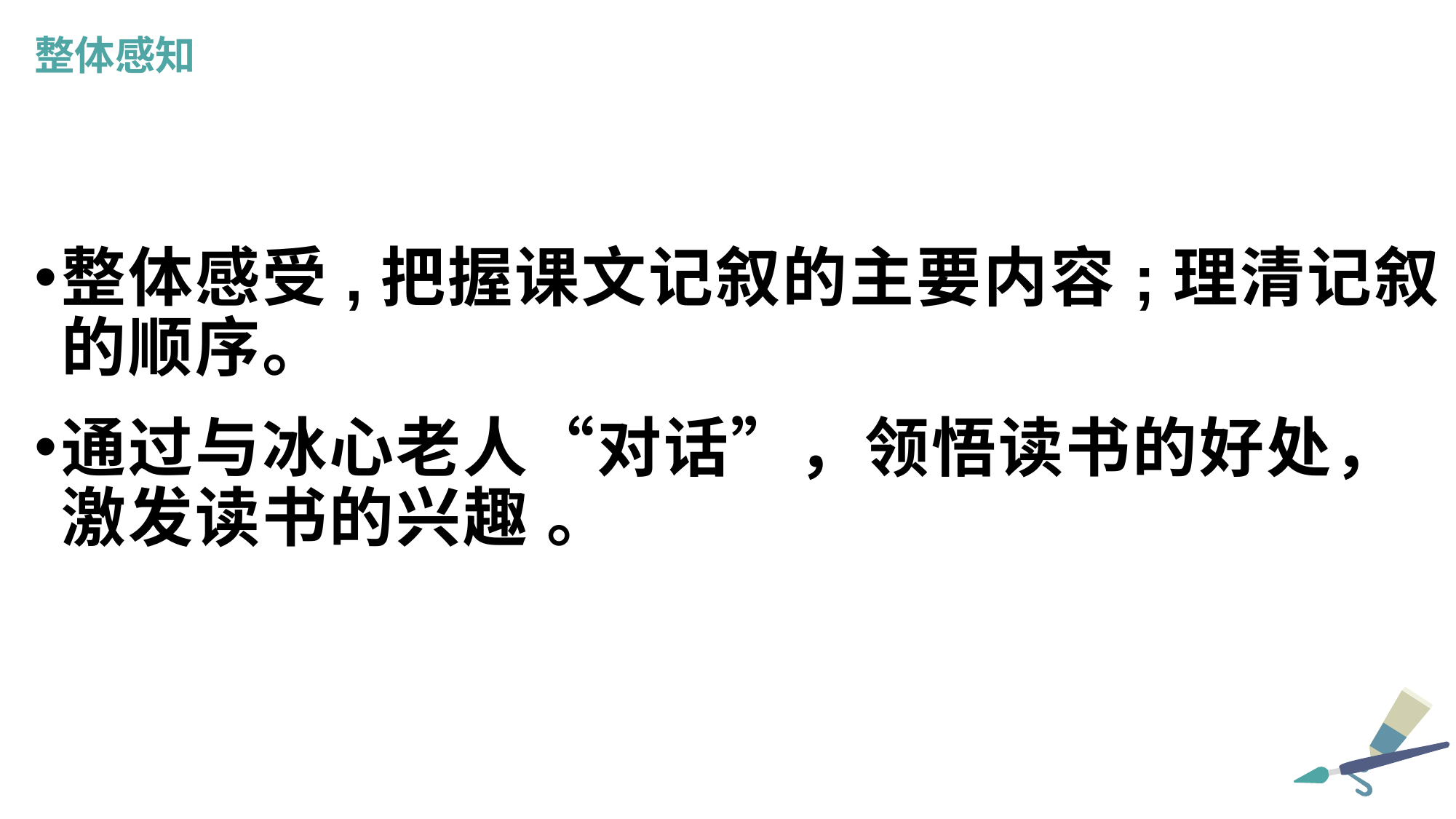

整体感知
整体感受,把握课文记叙的主要内容;理清记叙的顺序。
通过与冰心老人“对话”，领悟读书的好处，激发读书的兴趣 。